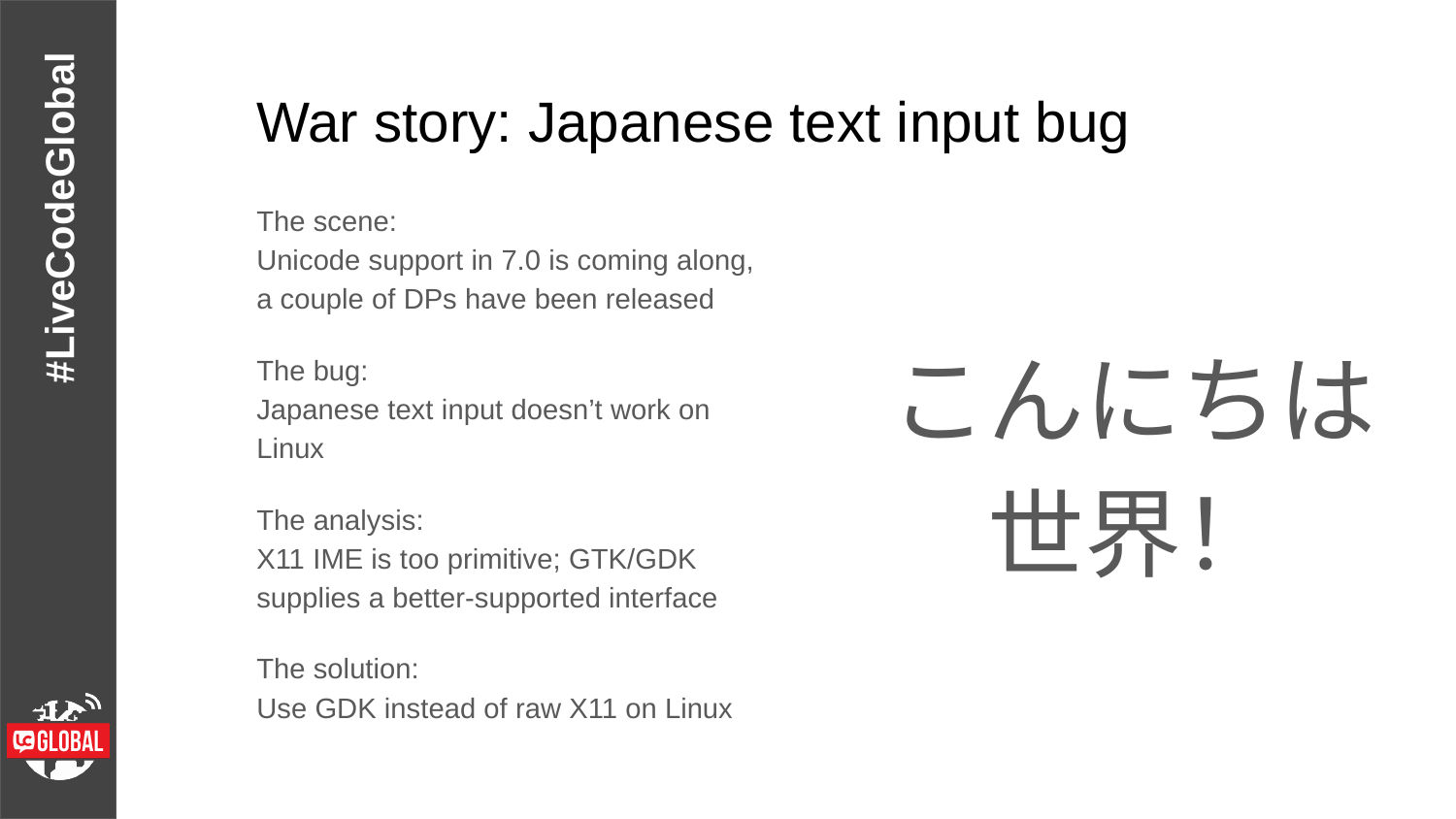

# War story: Japanese text input bug
The scene:
Unicode support in 7.0 is coming along, a couple of DPs have been released
The bug:
Japanese text input doesn’t work on Linux
The analysis:
X11 IME is too primitive; GTK/GDK supplies a better-supported interface
The solution:
Use GDK instead of raw X11 on Linux
こんにちは世界！